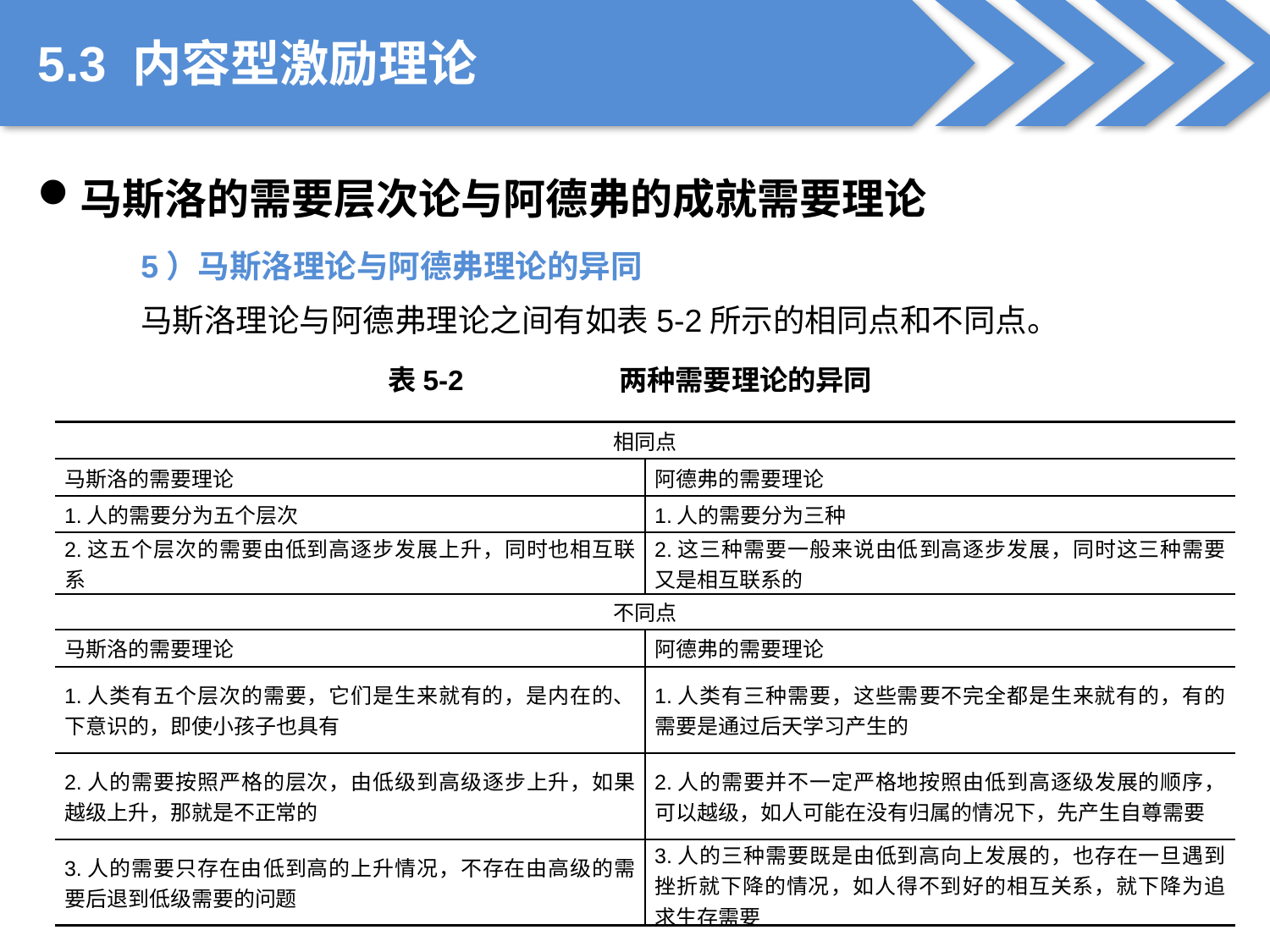

5.3 内容型激励理论
马斯洛的需要层次论与阿德弗的成就需要理论
5）马斯洛理论与阿德弗理论的异同
马斯洛理论与阿德弗理论之间有如表5-2所示的相同点和不同点。
表5-2                   两种需要理论的异同
| 相同点 |  |
| --- | --- |
| 马斯洛的需要理论 | 阿德弗的需要理论 |
| 1.人的需要分为五个层次 | 1.人的需要分为三种 |
| 2.这五个层次的需要由低到高逐步发展上升，同时也相互联系 | 2.这三种需要一般来说由低到高逐步发展，同时这三种需要又是相互联系的 |
| 不同点 |  |
| 马斯洛的需要理论 | 阿德弗的需要理论 |
| 1.人类有五个层次的需要，它们是生来就有的，是内在的、下意识的，即使小孩子也具有 | 1.人类有三种需要，这些需要不完全都是生来就有的，有的需要是通过后天学习产生的 |
| 2.人的需要按照严格的层次，由低级到高级逐步上升，如果越级上升，那就是不正常的 | 2.人的需要并不一定严格地按照由低到高逐级发展的顺序，可以越级，如人可能在没有归属的情况下，先产生自尊需要 |
| 3.人的需要只存在由低到高的上升情况，不存在由高级的需要后退到低级需要的问题 | 3.人的三种需要既是由低到高向上发展的，也存在一旦遇到挫折就下降的情况，如人得不到好的相互关系，就下降为追求生存需要 |